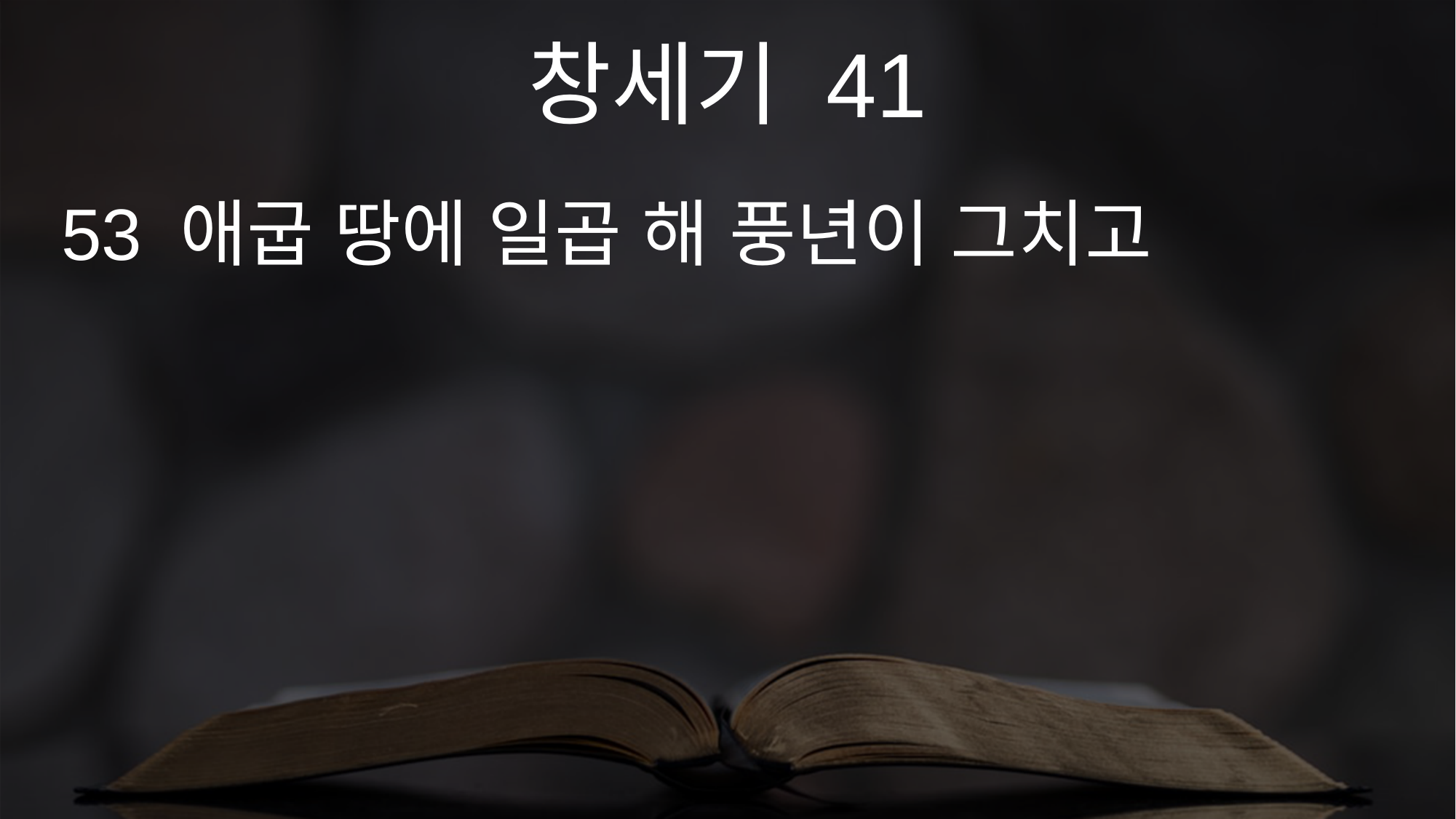

창세기 41
53 애굽 땅에 일곱 해 풍년이 그치고